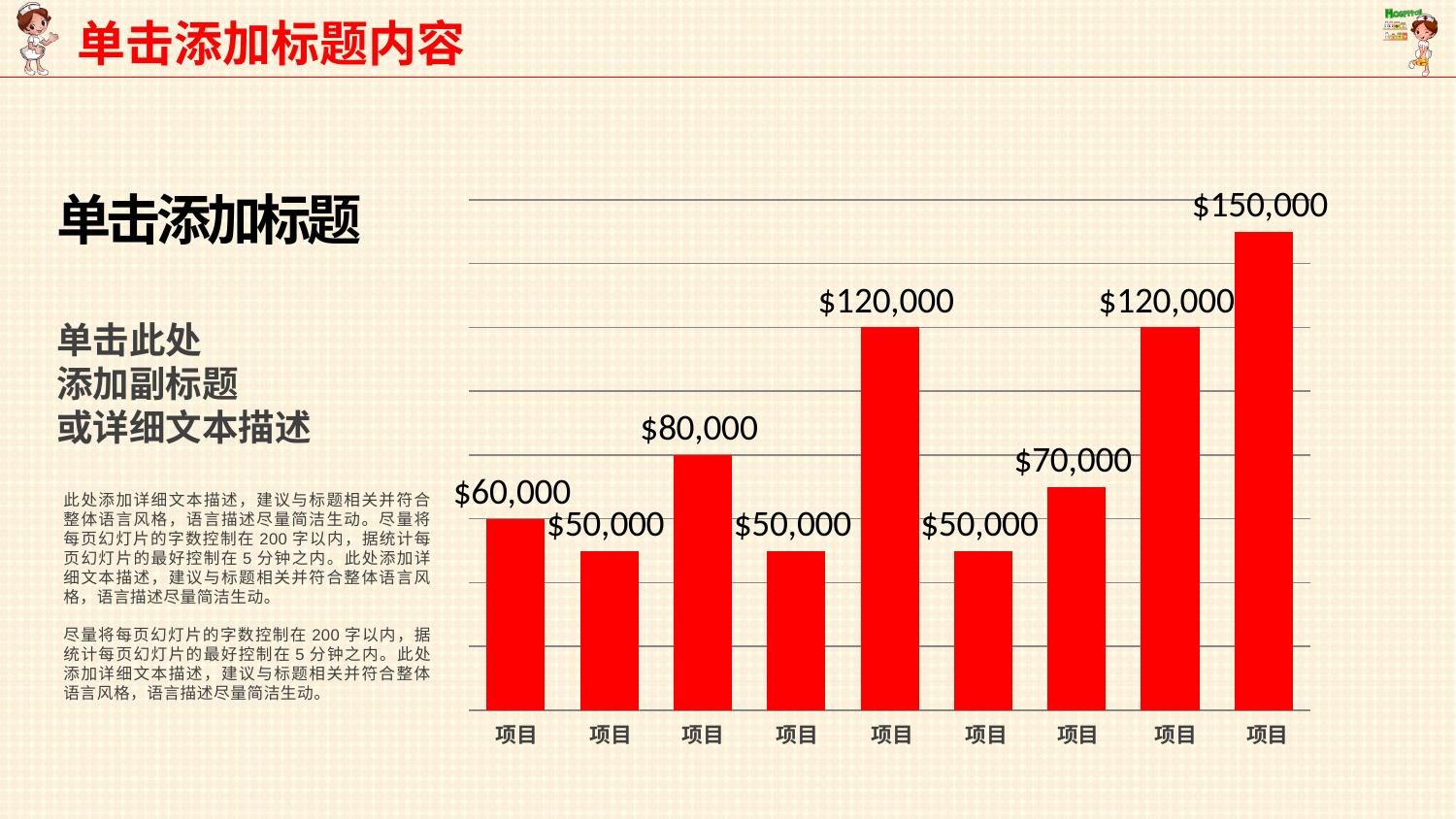

单击添加标题内容

### Chart

| Category | Analysis 01 |
|---|---|
| Category 1 | 60000.0 |
| Category 2 | 50000.0 |
| Category 3 | 80000.0 |
| Category 4 | 50000.0 |
| Category 5 | 120000.0 |
| Category 6 | 50000.0 |
| Category 7 | 70000.0 |
| Category 8 | 120000.0 |
| Category 9 | 150000.0 |
单击添加标题
单击此处
添加副标题
或详细文本描述
此处添加详细文本描述，建议与标题相关并符合整体语言风格，语言描述尽量简洁生动。尽量将每页幻灯片的字数控制在200字以内，据统计每页幻灯片的最好控制在5分钟之内。此处添加详细文本描述，建议与标题相关并符合整体语言风格，语言描述尽量简洁生动。

尽量将每页幻灯片的字数控制在200字以内，据统计每页幻灯片的最好控制在5分钟之内。此处添加详细文本描述，建议与标题相关并符合整体语言风格，语言描述尽量简洁生动。
项目
项目
项目
项目
项目
项目
项目
项目
项目